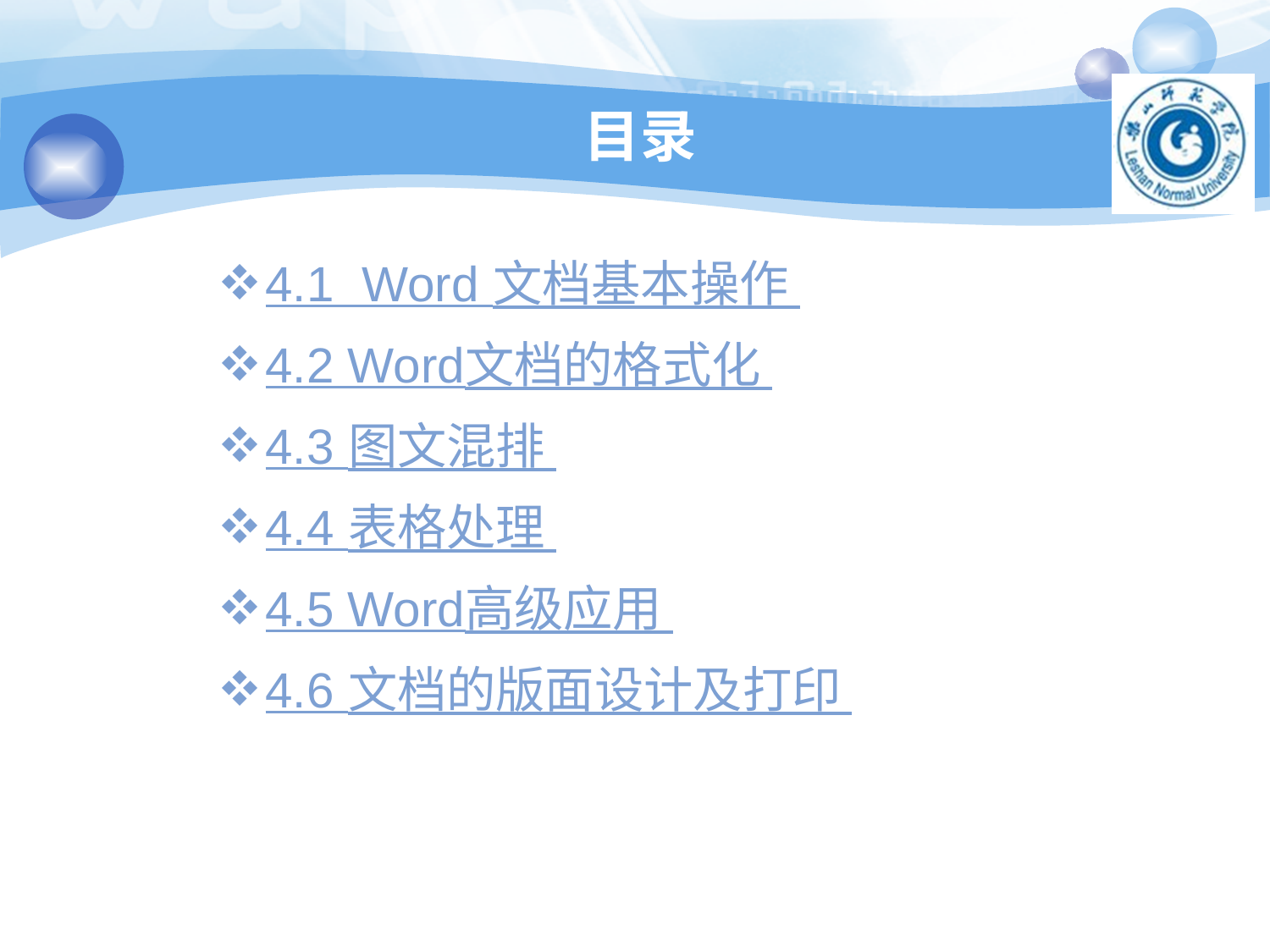

# 目录
4.1  Word 文档基本操作
4.2 Word文档的格式化
4.3 图文混排
4.4 表格处理
4.5 Word高级应用
4.6 文档的版面设计及打印